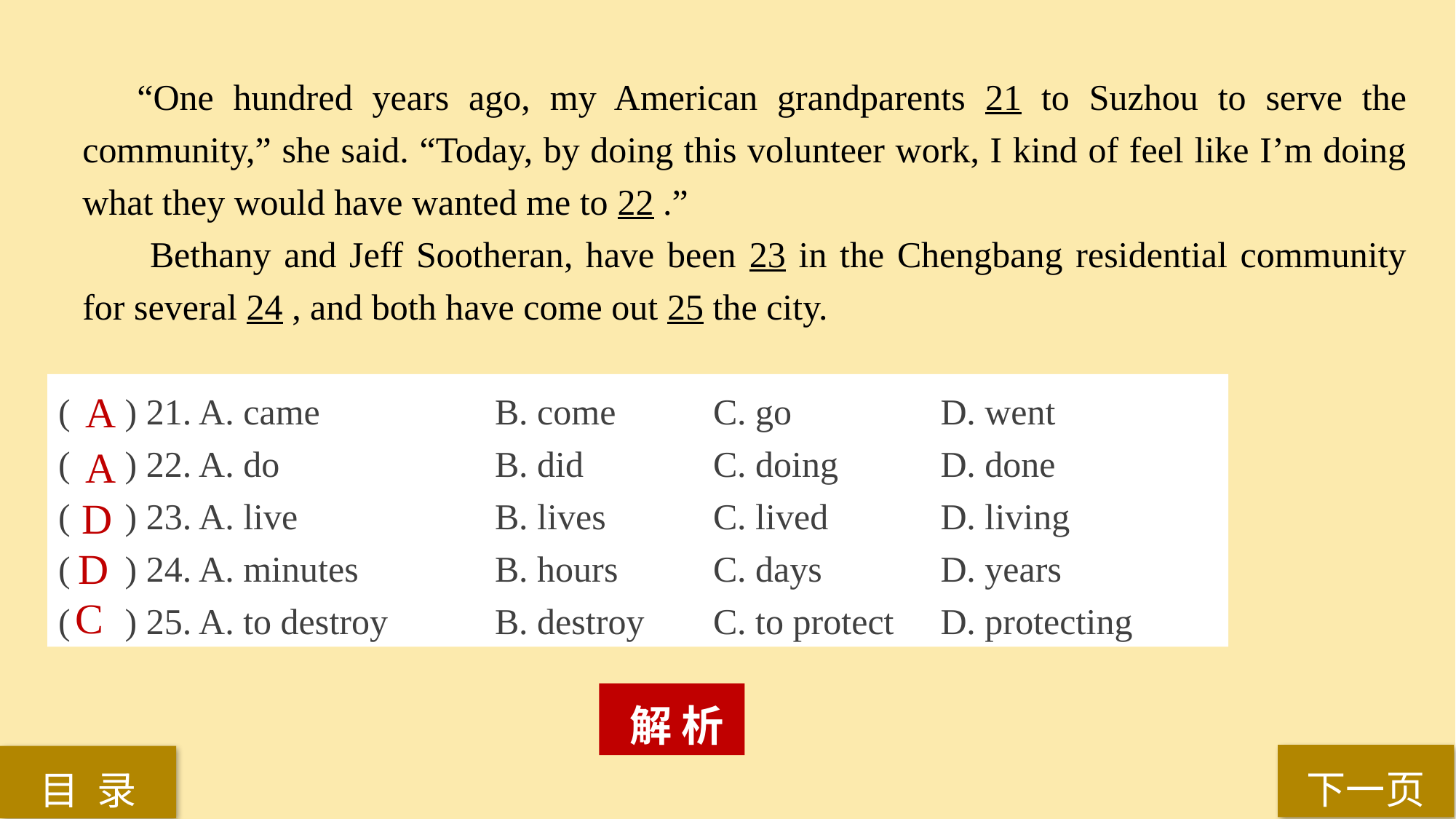

“One hundred years ago, my American grandparents 21 to Suzhou to serve the community,” she said. “Today, by doing this volunteer work, I kind of feel like I’m doing what they would have wanted me to 22 .”
 Bethany and Jeff Sootheran, have been 23 in the Chengbang residential community for several 24 , and both have come out 25 the city.
(      ) 21. A. came 		B. come 	C. go 		 D. went
(      ) 22. A. do 		B. did 		C. doing 	 D. done
(      ) 23. A. live 		B. lives 	C. lived 	 D. living
(      ) 24. A. minutes 		B. hours 	C. days	 D. years
(      ) 25. A. to destroy 	B. destroy 	C. to protect 	 D. protecting
A
A
D
D
C
 解 析